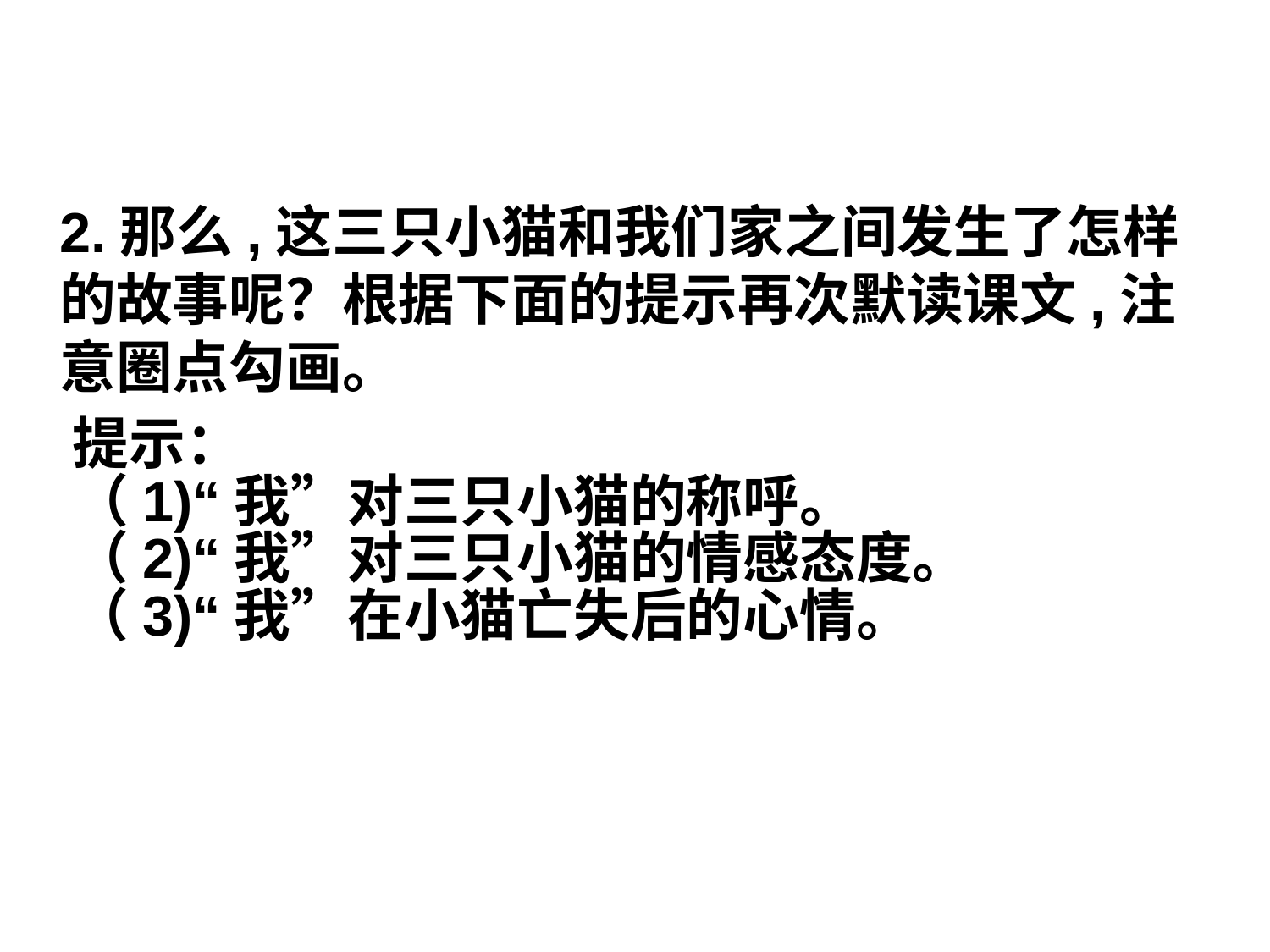

2.那么,这三只小猫和我们家之间发生了怎样的故事呢？根据下面的提示再次默读课文,注意圈点勾画。
提示：
（1)“我”对三只小猫的称呼。
（2)“我”对三只小猫的情感态度。
（3)“我”在小猫亡失后的心情。